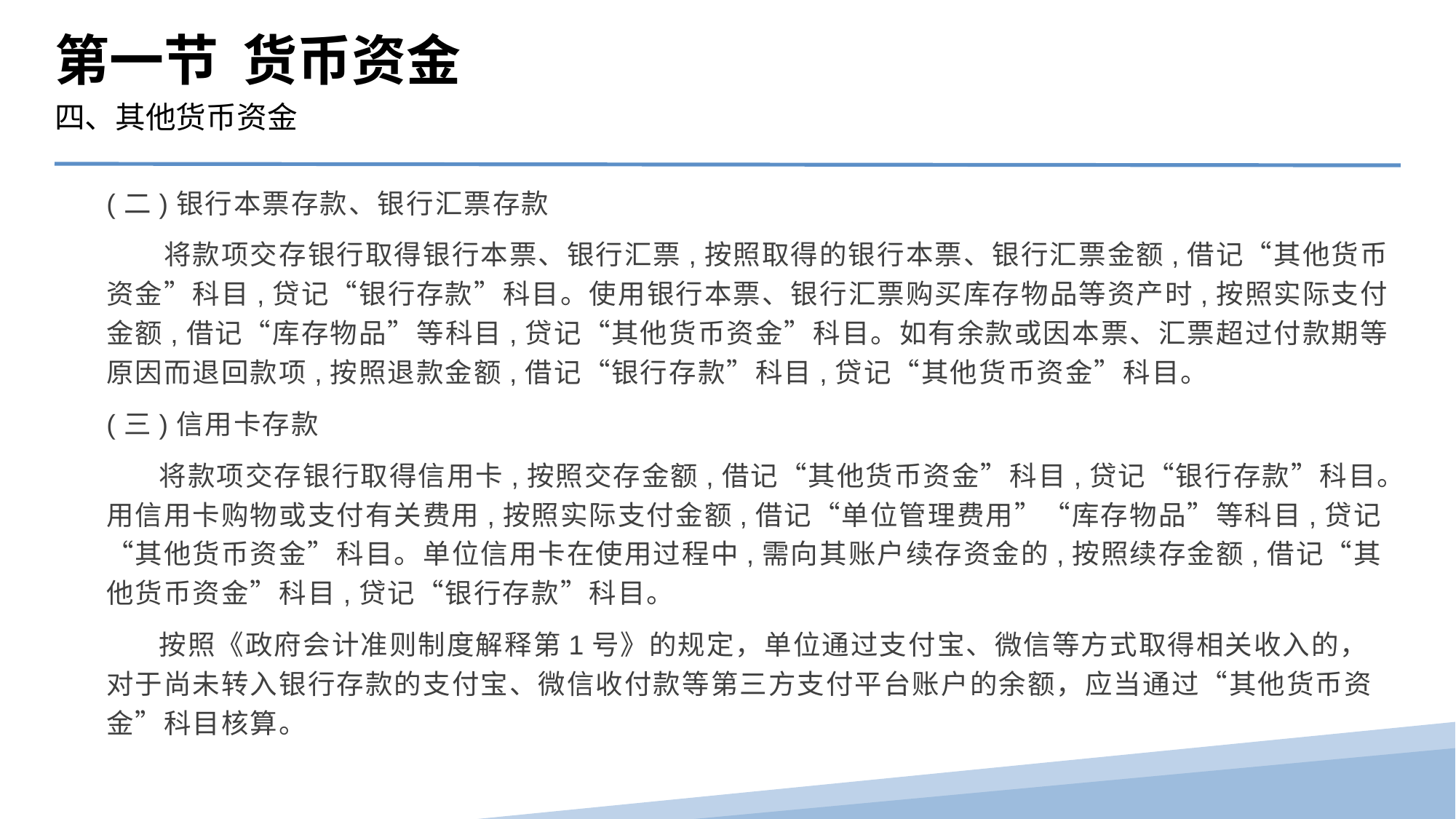

第一节  货币资金
四、其他货币资金
(二)银行本票存款、银行汇票存款
　　将款项交存银行取得银行本票、银行汇票,按照取得的银行本票、银行汇票金额,借记“其他货币资金”科目,贷记“银行存款”科目。使用银行本票、银行汇票购买库存物品等资产时,按照实际支付金额,借记“库存物品”等科目,贷记“其他货币资金”科目。如有余款或因本票、汇票超过付款期等原因而退回款项,按照退款金额,借记“银行存款”科目,贷记“其他货币资金”科目。
(三)信用卡存款
      将款项交存银行取得信用卡,按照交存金额,借记“其他货币资金”科目,贷记“银行存款”科目。用信用卡购物或支付有关费用,按照实际支付金额,借记“单位管理费用”“库存物品”等科目,贷记“其他货币资金”科目。单位信用卡在使用过程中,需向其账户续存资金的,按照续存金额,借记“其他货币资金”科目,贷记“银行存款”科目。
      按照《政府会计准则制度解释第1号》的规定，单位通过支付宝、微信等方式取得相关收入的，对于尚未转入银行存款的支付宝、微信收付款等第三方支付平台账户的余额，应当通过“其他货币资金”科目核算。